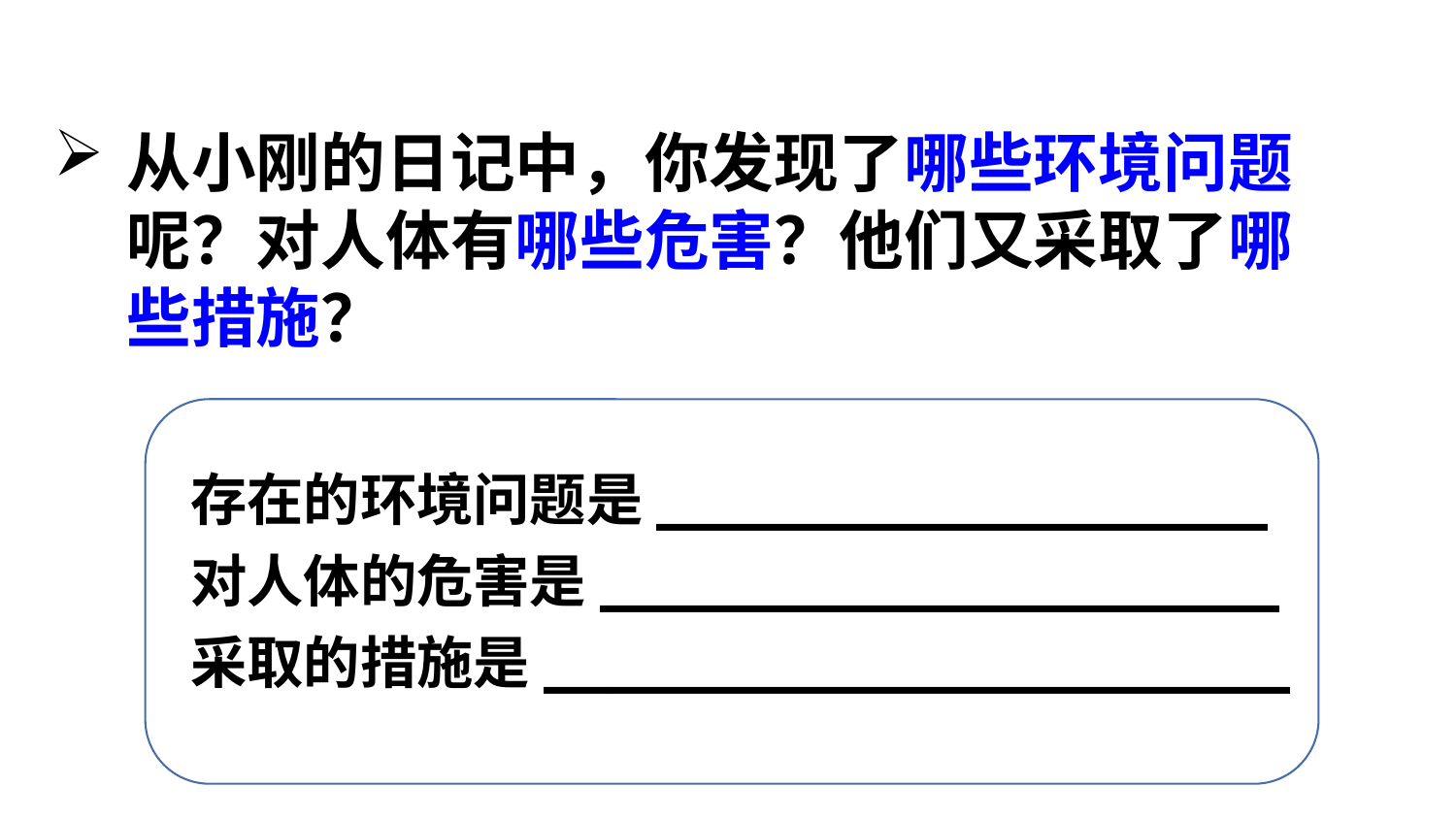

从小刚的日记中，你发现了哪些环境问题呢？对人体有哪些危害？他们又采取了哪些措施？

存在的环境问题是__________________
对人体的危害是____________________
采取的措施是______________________